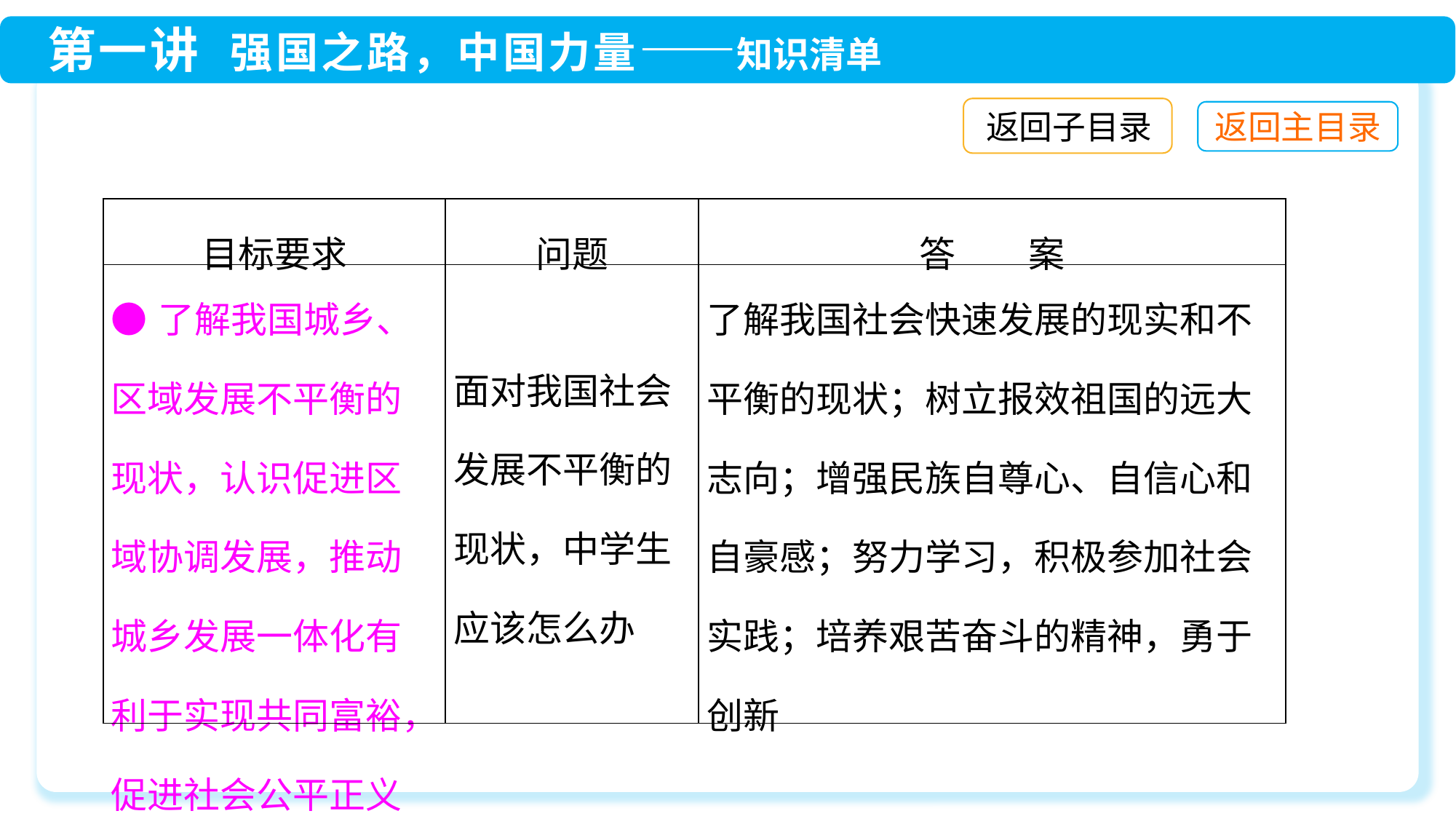

返回子目录
| 目标要求 | 问题 | 答　　案 |
| --- | --- | --- |
| ●了解我国城乡、区域发展不平衡的现状，认识促进区域协调发展，推动城乡发展一体化有利于实现共同富裕，促进社会公平正义 | 面对我国社会发展不平衡的现状，中学生应该怎么办 | 了解我国社会快速发展的现实和不平衡的现状；树立报效祖国的远大志向；增强民族自尊心、自信心和自豪感；努力学习，积极参加社会实践；培养艰苦奋斗的精神，勇于创新 |